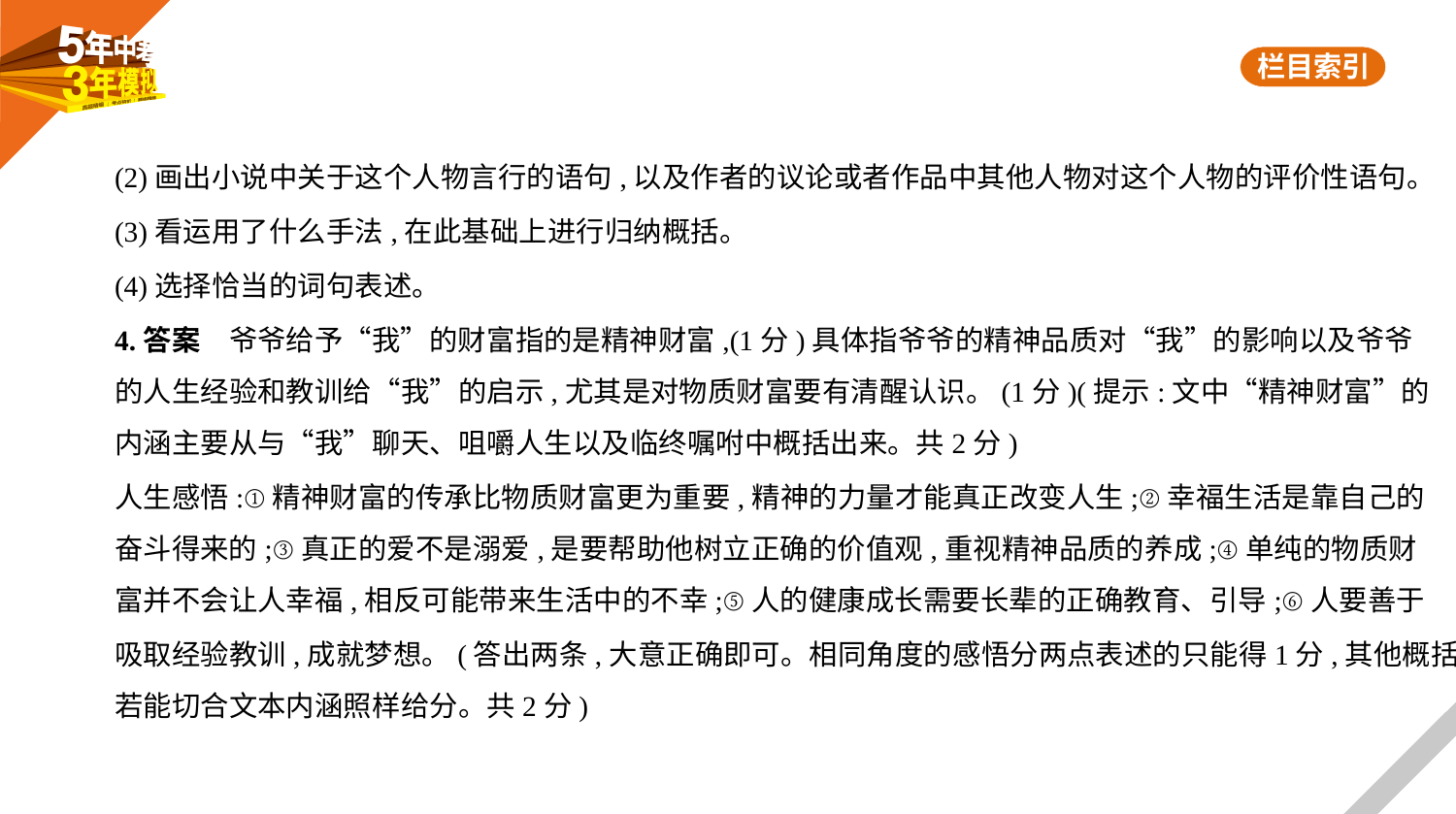

(2)画出小说中关于这个人物言行的语句,以及作者的议论或者作品中其他人物对这个人物的评价性语句。
(3)看运用了什么手法,在此基础上进行归纳概括。
(4)选择恰当的词句表述。
4.答案　爷爷给予“我”的财富指的是精神财富,(1分)具体指爷爷的精神品质对“我”的影响以及爷爷
的人生经验和教训给“我”的启示,尤其是对物质财富要有清醒认识。(1分)(提示:文中“精神财富”的
内涵主要从与“我”聊天、咀嚼人生以及临终嘱咐中概括出来。共2分)
人生感悟:①精神财富的传承比物质财富更为重要,精神的力量才能真正改变人生;②幸福生活是靠自己的
奋斗得来的;③真正的爱不是溺爱,是要帮助他树立正确的价值观,重视精神品质的养成;④单纯的物质财
富并不会让人幸福,相反可能带来生活中的不幸;⑤人的健康成长需要长辈的正确教育、引导;⑥人要善于
吸取经验教训,成就梦想。(答出两条,大意正确即可。相同角度的感悟分两点表述的只能得1分,其他概括
若能切合文本内涵照样给分。共2分)